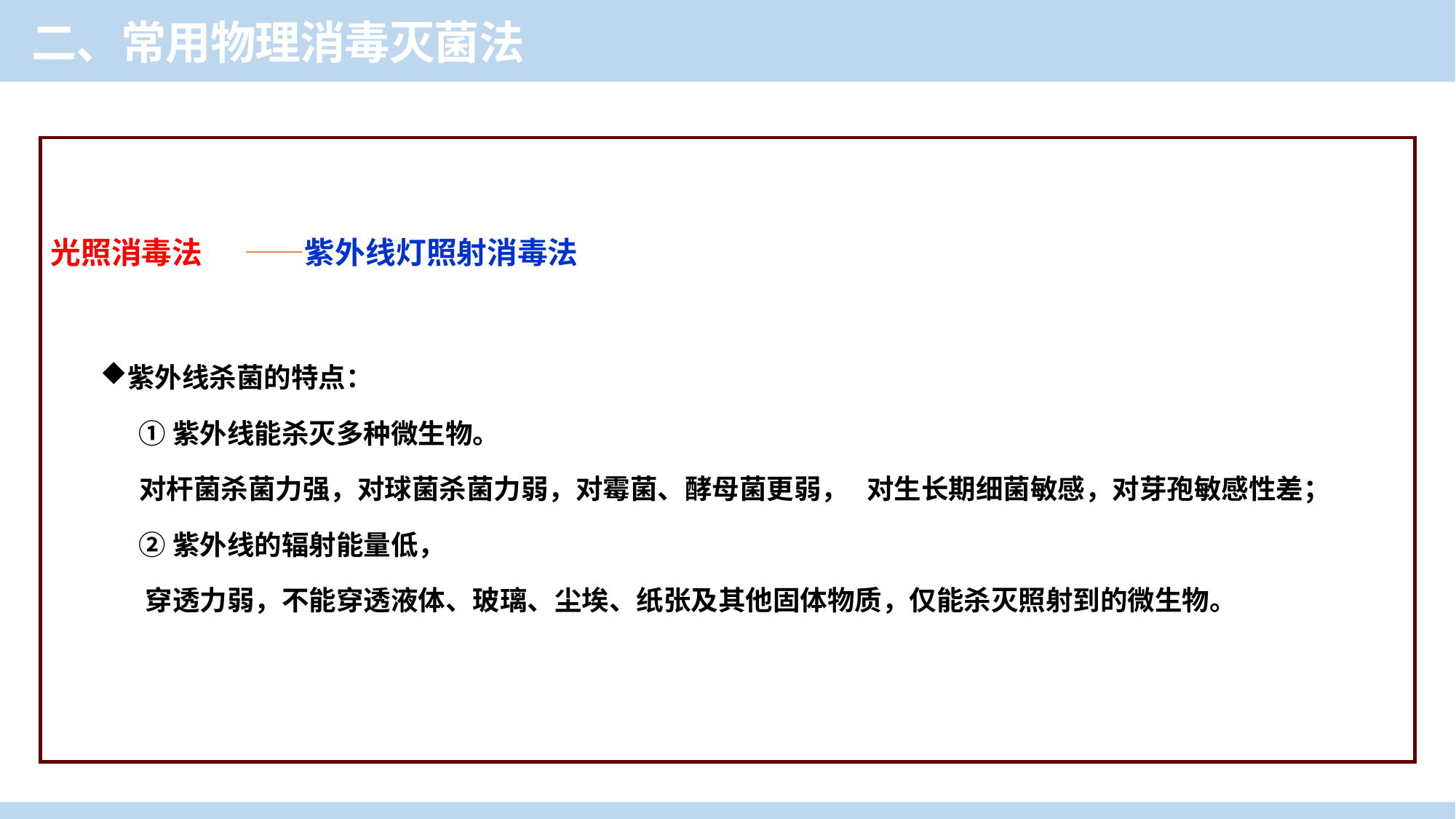

二、常用物理消毒灭菌法

光照消毒法      ——紫外线灯照射消毒法
紫外线杀菌的特点：
    ①紫外线能杀灭多种微生物。
   对杆菌杀菌力强，对球菌杀菌力弱，对霉菌、酵母菌更弱，   对生长期细菌敏感，对芽孢敏感性差；
    ②紫外线的辐射能量低，
    穿透力弱，不能穿透液体、玻璃、尘埃、纸张及其他固体物质，仅能杀灭照射到的微生物。